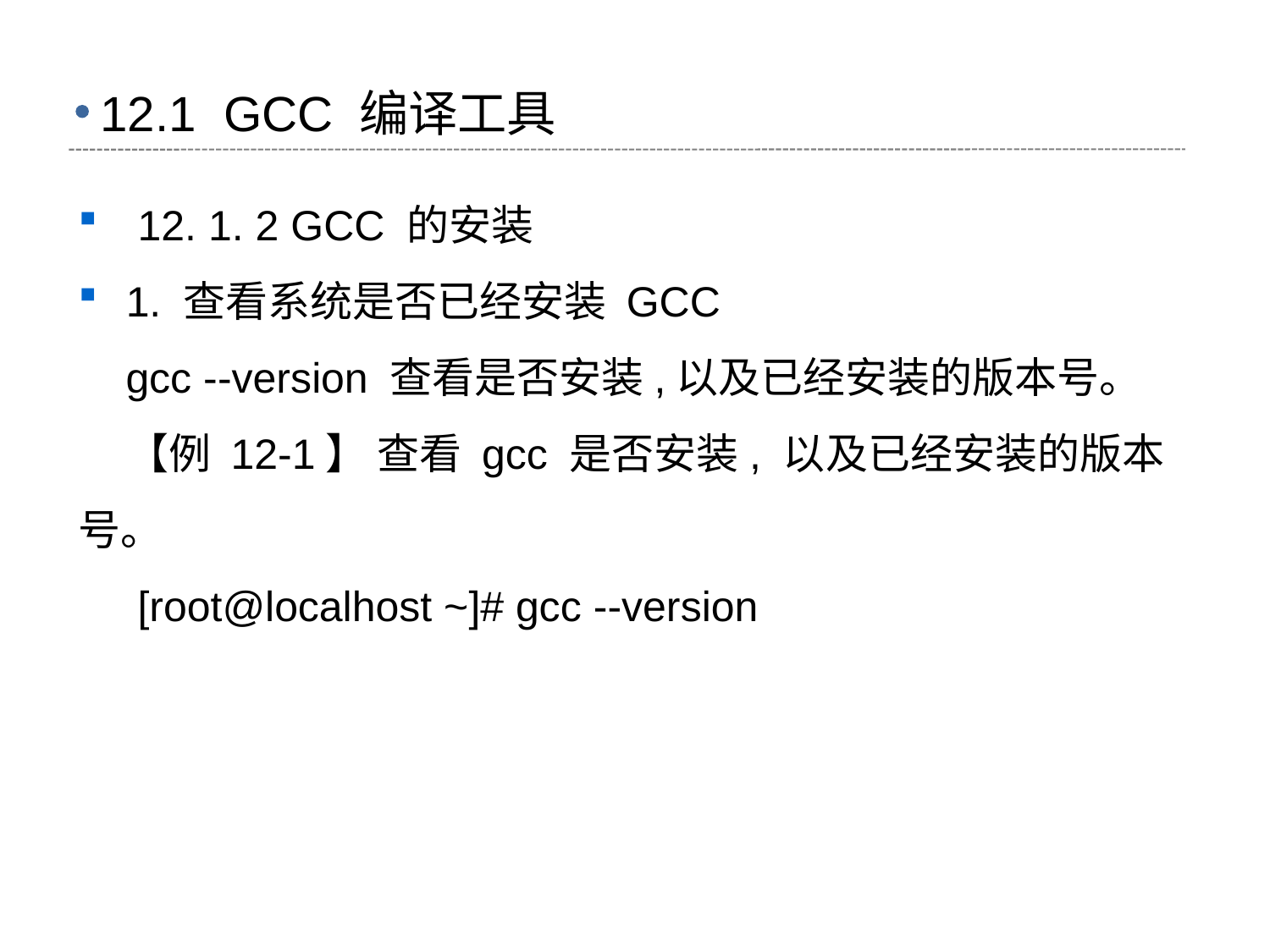

# 12.1  GCC 编译工具
 12. 1. 2 GCC 的安装
1. 查看系统是否已经安装 GCC
    gcc --version 查看是否安装,以及已经安装的版本号。
    【例 12-1】 查看 gcc 是否安装, 以及已经安装的版本号。
     [root@localhost ~]# gcc --version